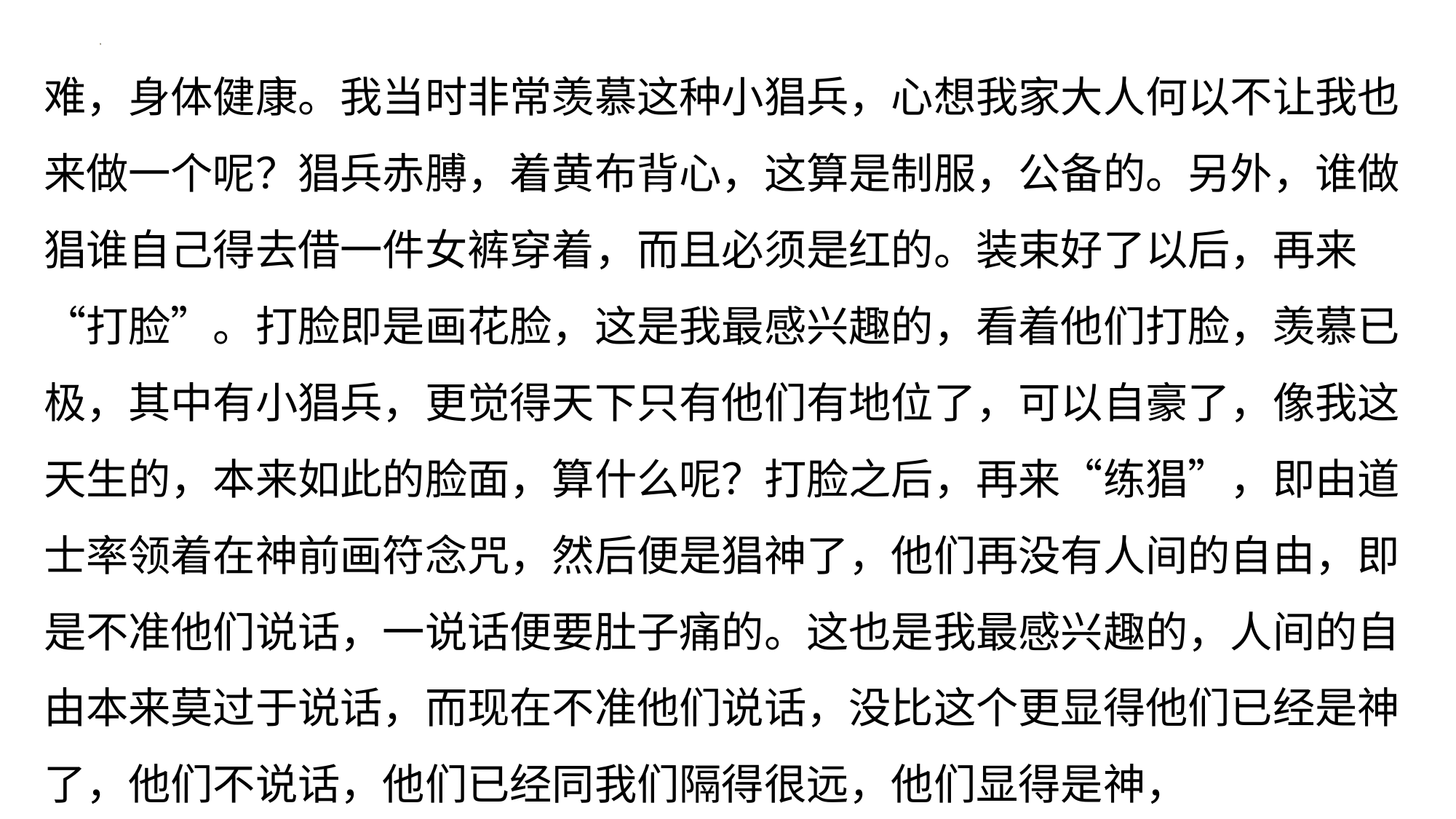

难，身体健康。我当时非常羡慕这种小猖兵，心想我家大人何以不让我也来做一个呢？猖兵赤膊，着黄布背心，这算是制服，公备的。另外，谁做猖谁自己得去借一件女裤穿着，而且必须是红的。装束好了以后，再来“打脸”。打脸即是画花脸，这是我最感兴趣的，看着他们打脸，羡慕已极，其中有小猖兵，更觉得天下只有他们有地位了，可以自豪了，像我这天生的，本来如此的脸面，算什么呢？打脸之后，再来“练猖”，即由道士率领着在神前画符念咒，然后便是猖神了，他们再没有人间的自由，即是不准他们说话，一说话便要肚子痛的。这也是我最感兴趣的，人间的自由本来莫过于说话，而现在不准他们说话，没比这个更显得他们已经是神了，他们不说话，他们已经同我们隔得很远，他们显得是神，